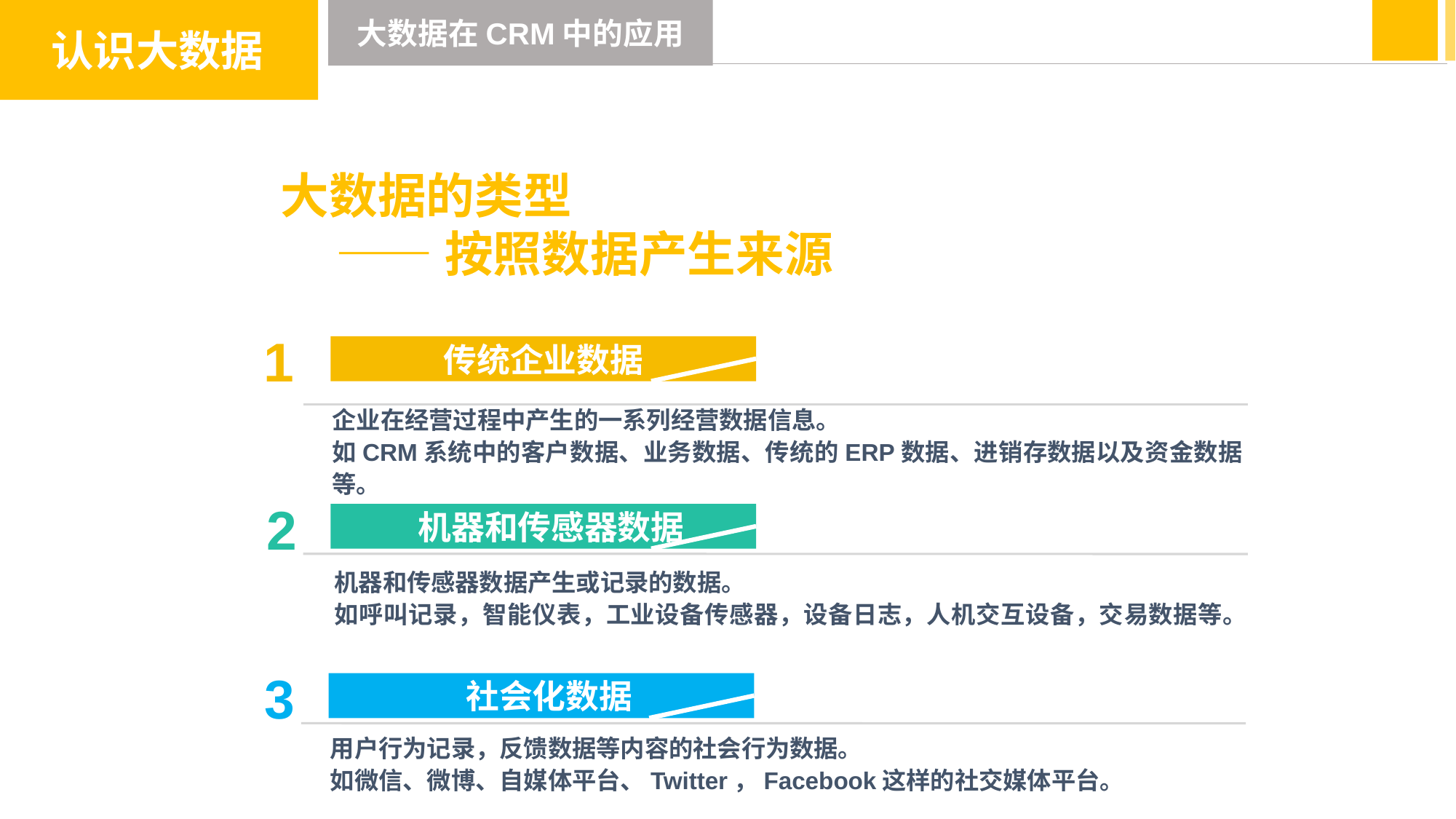

认识大数据
大数据在CRM中的应用

大数据的类型
     ——按照数据产生来源
1
传统企业数据
企业在经营过程中产生的一系列经营数据信息。
如CRM系统中的客户数据、业务数据、传统的ERP数据、进销存数据以及资金数据等。
2
 机器和传感器数据
机器和传感器数据产生或记录的数据。
如呼叫记录，智能仪表，工业设备传感器，设备日志，人机交互设备，交易数据等。
3
 社会化数据
用户行为记录，反馈数据等内容的社会行为数据。
如微信、微博、自媒体平台、Twitter，Facebook这样的社交媒体平台。